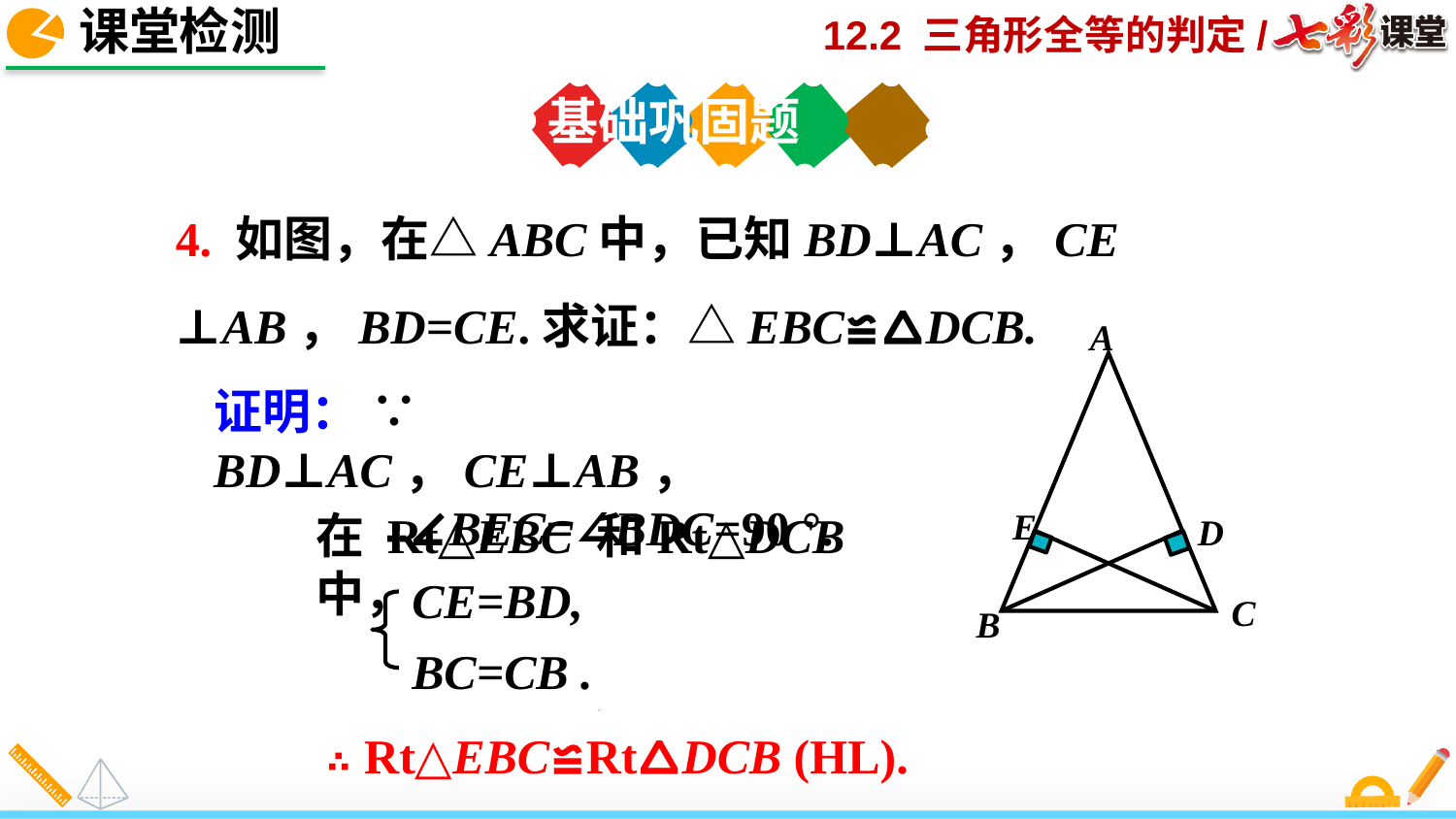

课堂检测

基础巩固题

4. 如图，在△ABC中，已知BD⊥AC，CE ⊥AB，BD=CE.求证：△EBC≌△DCB.
A

C
B
E
D

证明： ∵ BD⊥AC，CE⊥AB，
              ∴∠BEC=∠BDC=90 °.
在 Rt△EBC 和Rt△DCB 中，
     CE=BD,
     BC=CB .

∴ Rt△EBC≌Rt△DCB (HL).